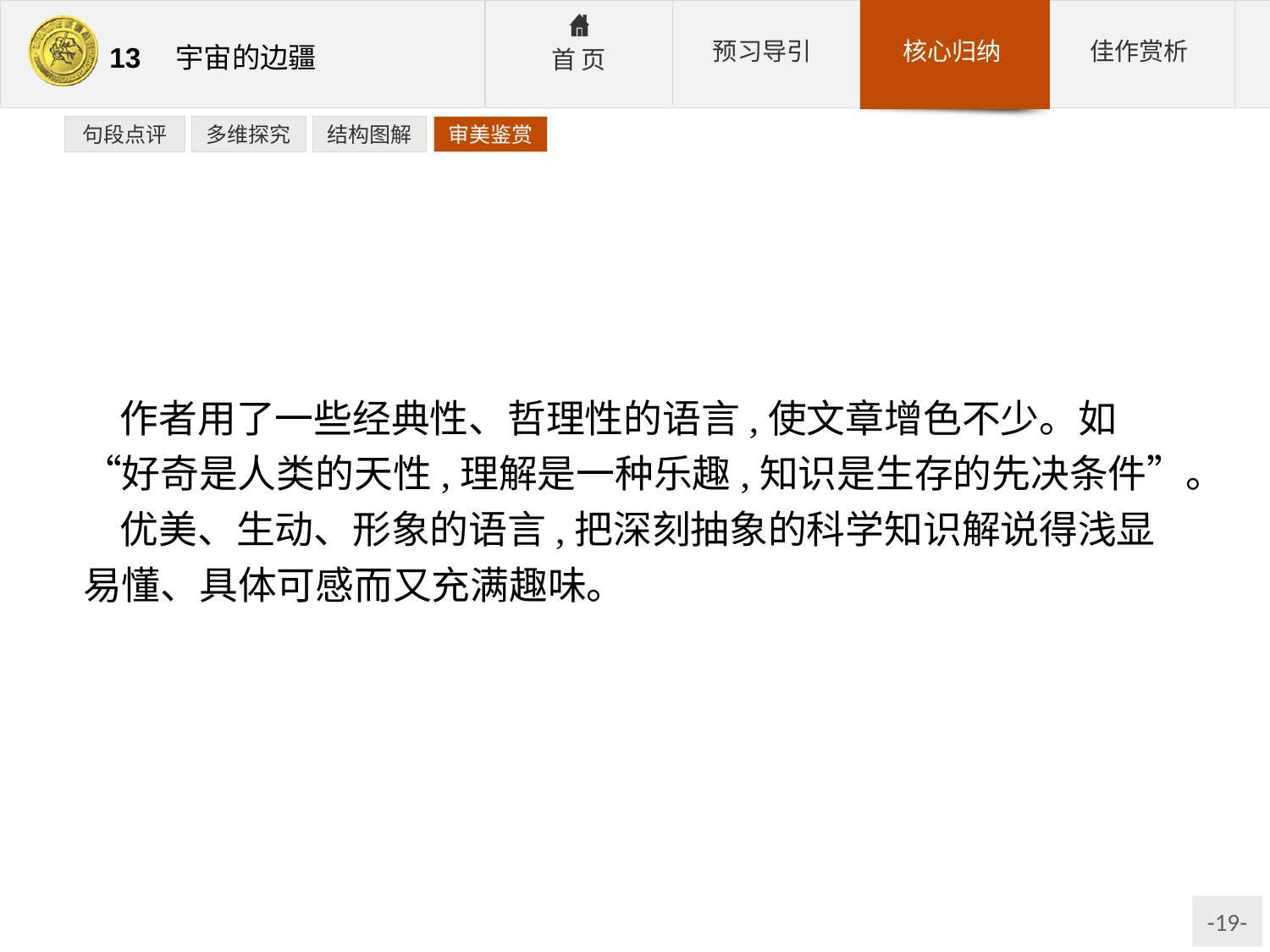

句段点评
多维探究
结构图解
审美鉴赏
作者用了一些经典性、哲理性的语言,使文章增色不少。如“好奇是人类的天性,理解是一种乐趣,知识是生存的先决条件”。
优美、生动、形象的语言,把深刻抽象的科学知识解说得浅显易懂、具体可感而又充满趣味。